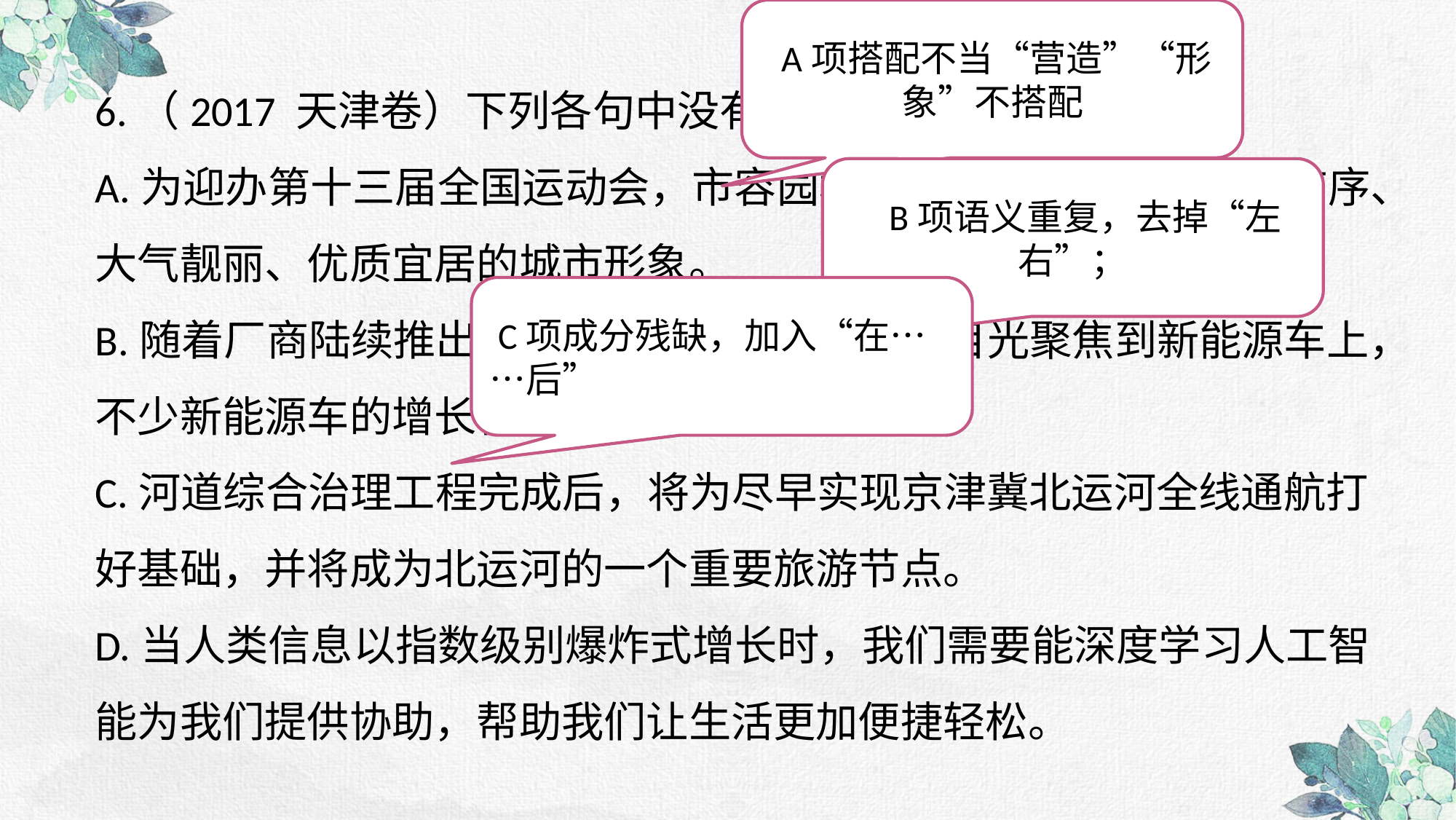

A项搭配不当“营造”“形象”不搭配
6.（2017 天津卷）下列各句中没有语病的一句是（   ）
A.为迎办第十三届全国运动会，市容园林系统集中力量营造整洁有序、大气靓丽、优质宜居的城市形象。
B.随着厂商陆续推出新车型，消费者又再次将目光聚焦到新能源车上，不少新能源车的增长在15%到30%左右
C.河道综合治理工程完成后，将为尽早实现京津冀北运河全线通航打好基础，并将成为北运河的一个重要旅游节点。
D.当人类信息以指数级别爆炸式增长时，我们需要能深度学习人工智能为我们提供协助，帮助我们让生活更加便捷轻松。
   B项语义重复，去掉“左右”；
 C项成分残缺，加入“在……后”